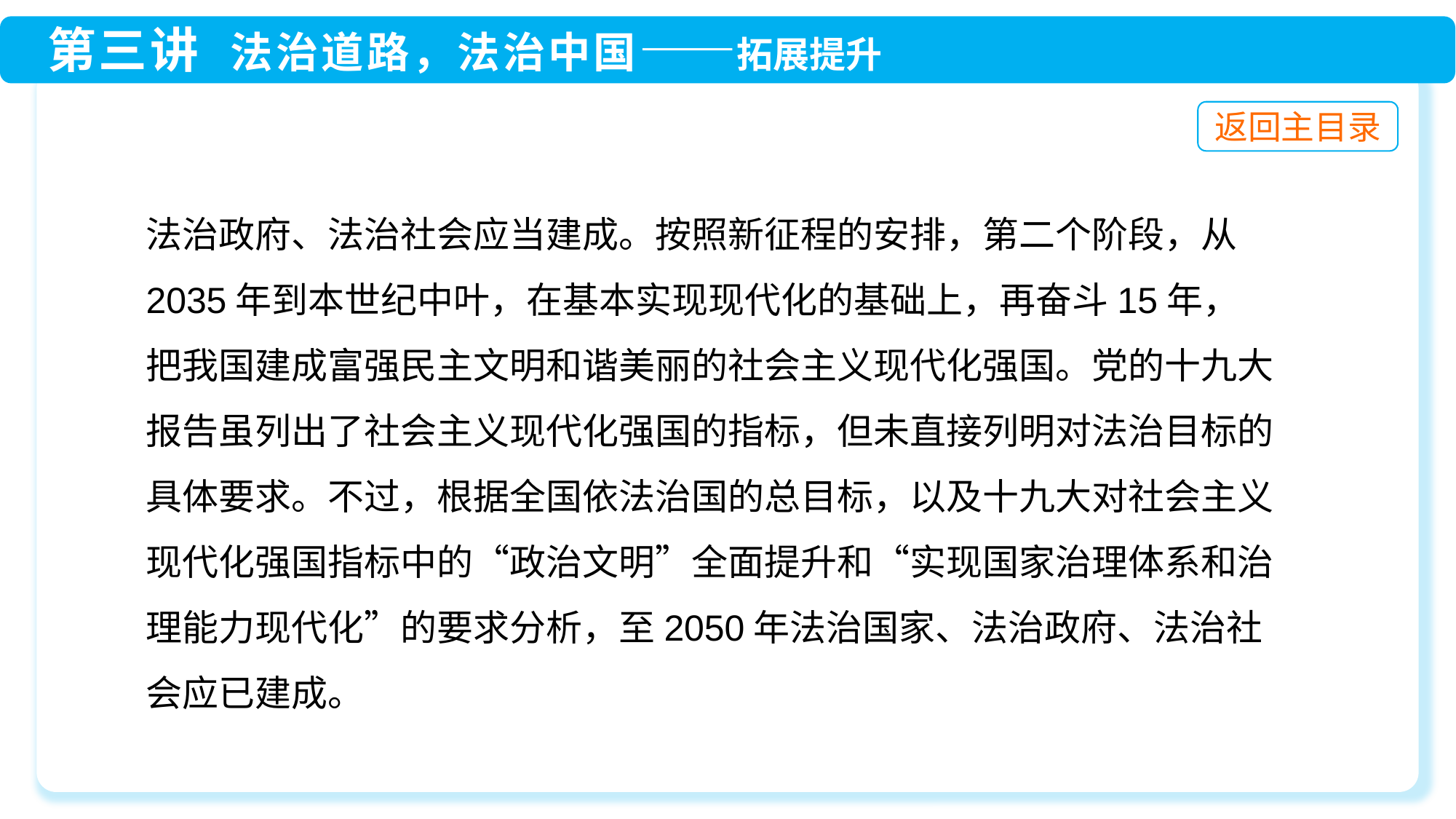

法治政府、法治社会应当建成。按照新征程的安排，第二个阶段，从2035年到本世纪中叶，在基本实现现代化的基础上，再奋斗15年，把我国建成富强民主文明和谐美丽的社会主义现代化强国。党的十九大报告虽列出了社会主义现代化强国的指标，但未直接列明对法治目标的具体要求。不过，根据全国依法治国的总目标，以及十九大对社会主义现代化强国指标中的“政治文明”全面提升和“实现国家治理体系和治理能力现代化”的要求分析，至2050年法治国家、法治政府、法治社会应已建成。